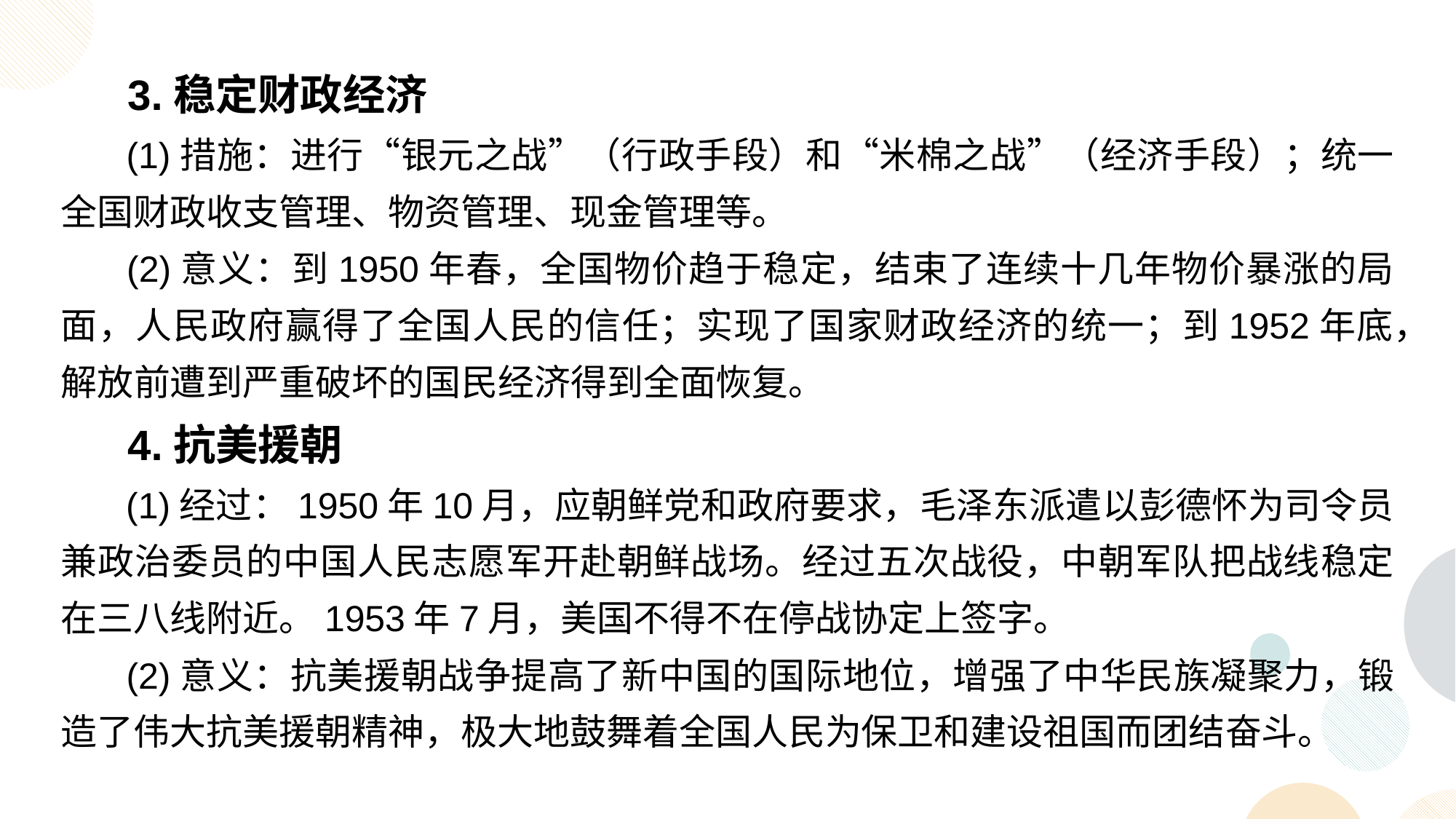

3.稳定财政经济
 (1)措施：进行“银元之战”（行政手段）和“米棉之战”（经济手段）；统一全国财政收支管理、物资管理、现金管理等。
 (2)意义：到1950年春，全国物价趋于稳定，结束了连续十几年物价暴涨的局面，人民政府赢得了全国人民的信任；实现了国家财政经济的统一；到1952年底，解放前遭到严重破坏的国民经济得到全面恢复。
 4.抗美援朝
 (1)经过：1950年10月，应朝鲜党和政府要求，毛泽东派遣以彭德怀为司令员兼政治委员的中国人民志愿军开赴朝鲜战场。经过五次战役，中朝军队把战线稳定在三八线附近。1953年7月，美国不得不在停战协定上签字。
 (2)意义：抗美援朝战争提高了新中国的国际地位，增强了中华民族凝聚力，锻造了伟大抗美援朝精神，极大地鼓舞着全国人民为保卫和建设祖国而团结奋斗。